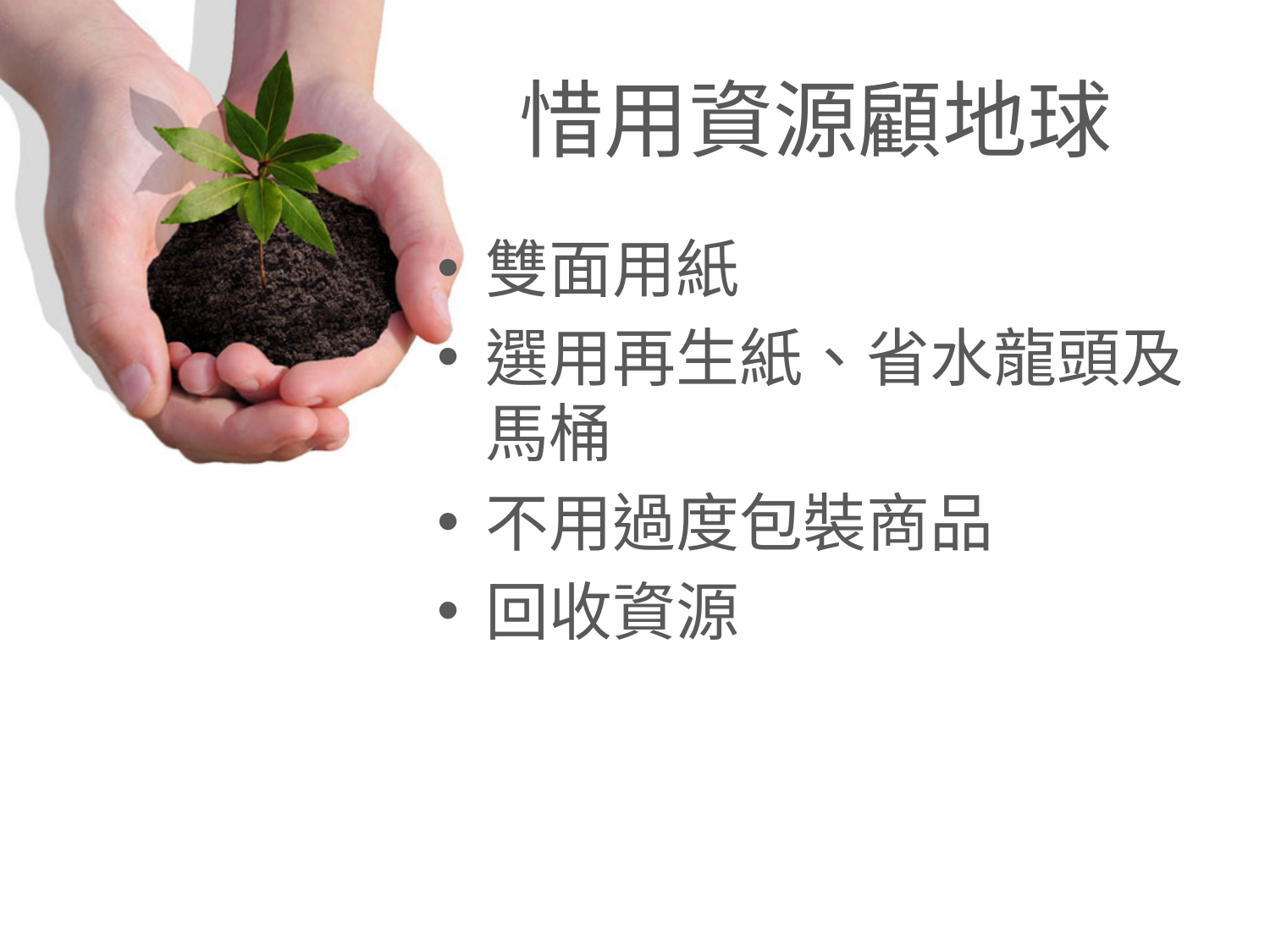

# 惜用資源顧地球
雙面用紙
選用再生紙、省水龍頭及馬桶
不用過度包裝商品
回收資源